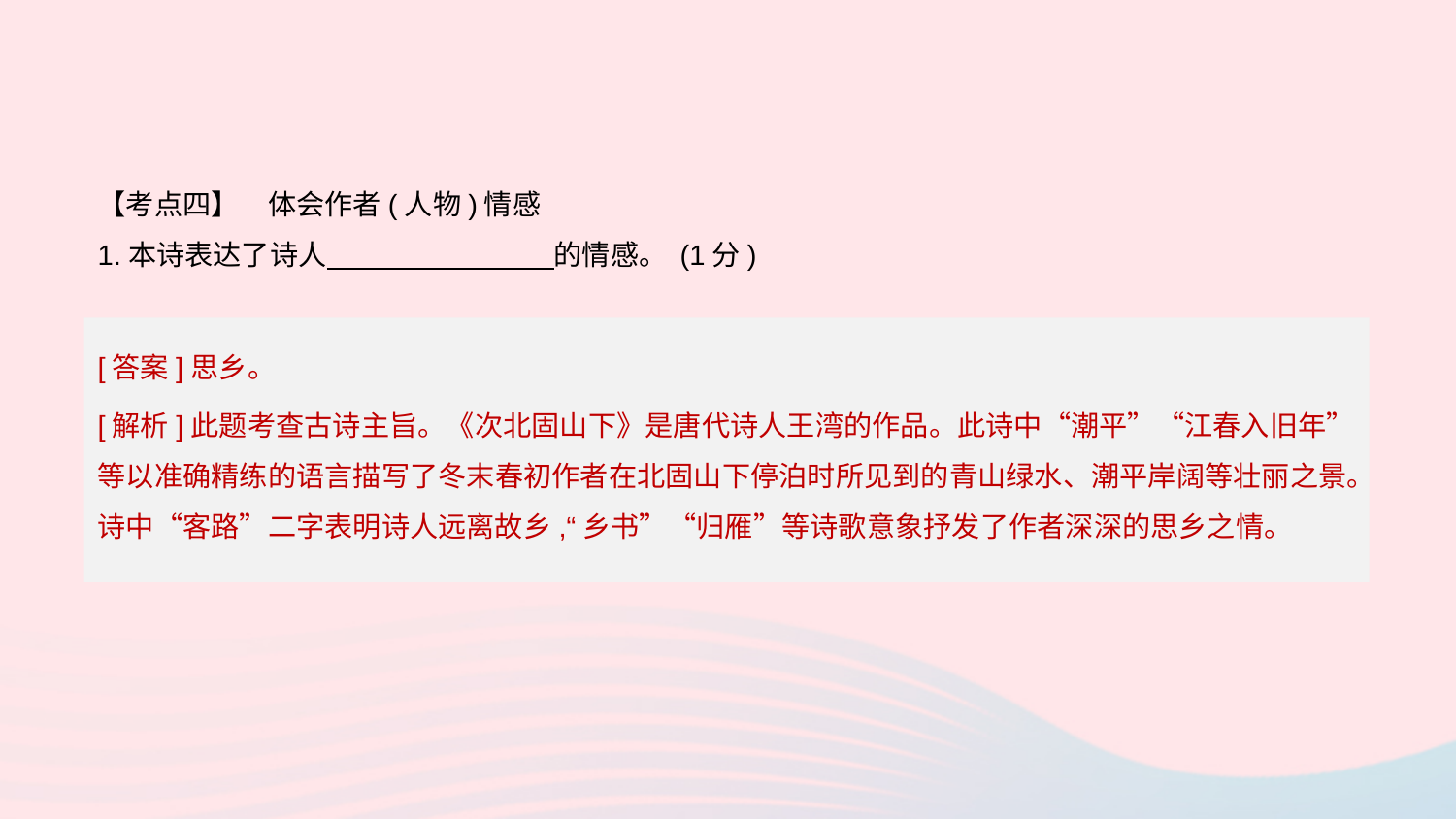

【考点四】　体会作者(人物)情感
1.本诗表达了诗人　　　　　　　　的情感。	(1分)

[答案]思乡。
[解析]此题考查古诗主旨。《次北固山下》是唐代诗人王湾的作品。此诗中“潮平”“江春入旧年”等以准确精练的语言描写了冬末春初作者在北固山下停泊时所见到的青山绿水、潮平岸阔等壮丽之景。诗中“客路”二字表明诗人远离故乡,“乡书”“归雁”等诗歌意象抒发了作者深深的思乡之情。